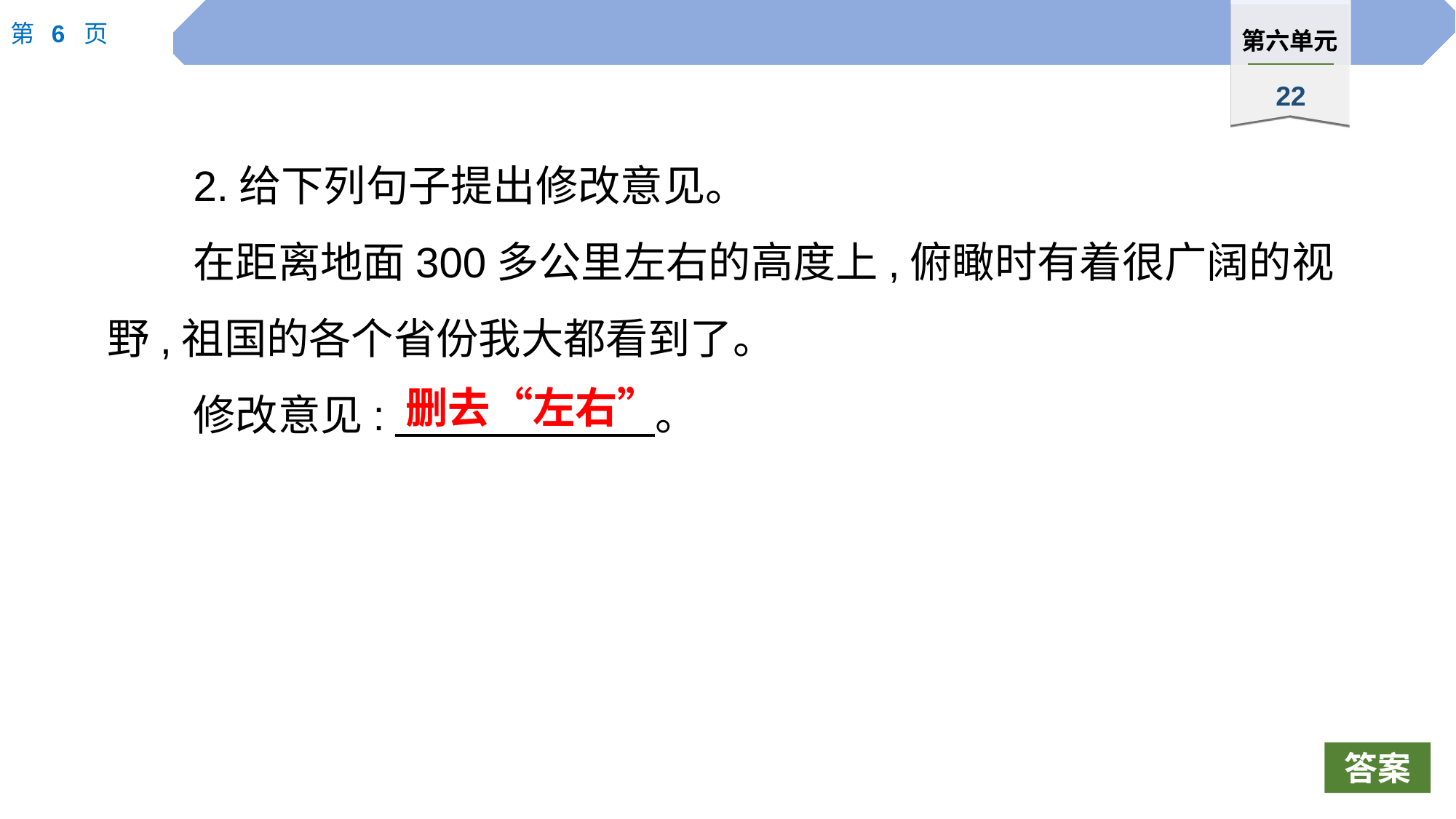

2.给下列句子提出修改意见。
在距离地面300多公里左右的高度上,俯瞰时有着很广阔的视野,祖国的各个省份我大都看到了。
修改意见:　                       。
删去“左右”
答案